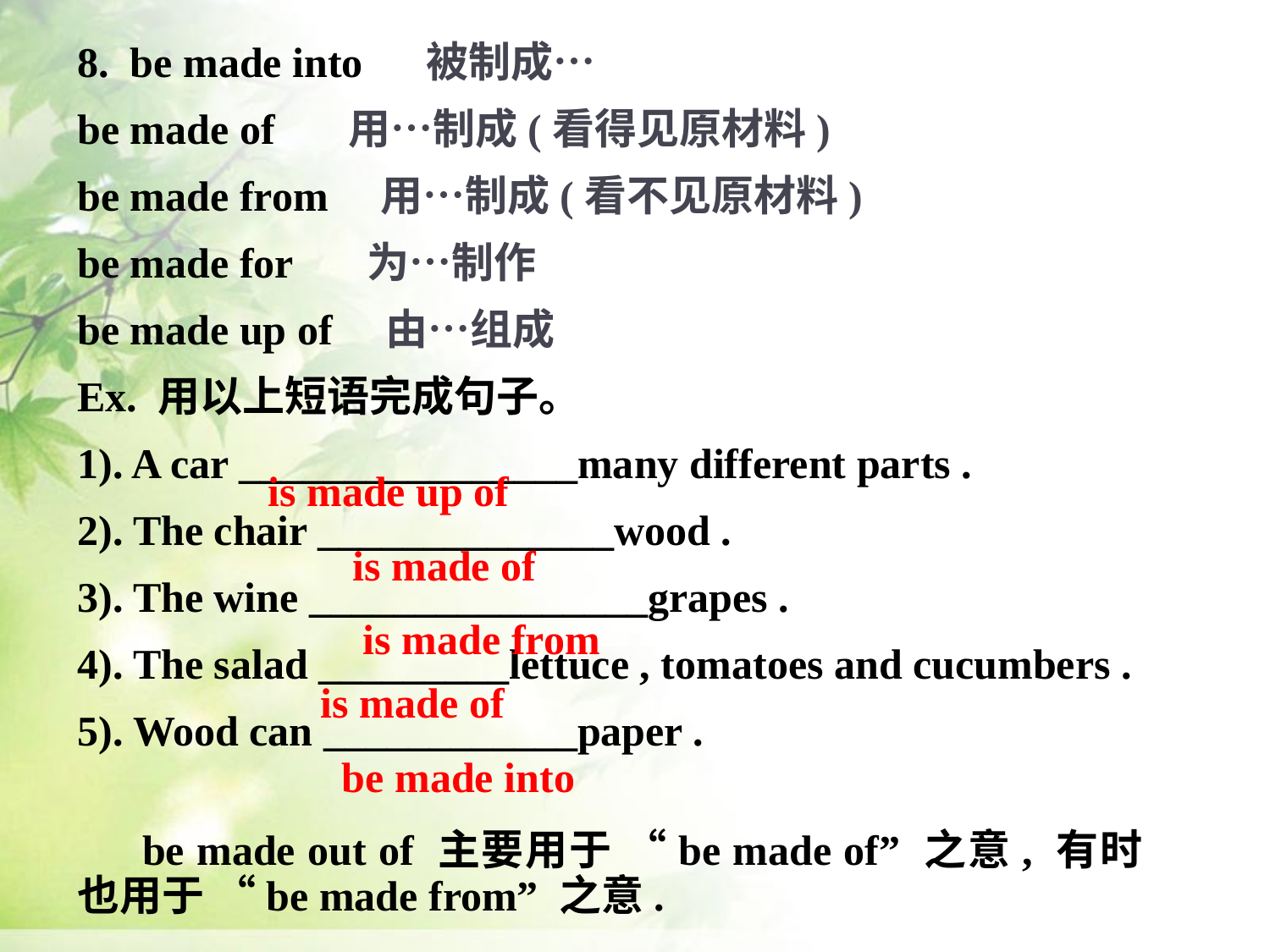

8.  be made into     被制成…
be made of      用…制成(看得见原材料)
be made from    用…制成(看不见原材料)
be made for      为…制作
be made up of    由…组成
Ex. 用以上短语完成句子。
1). A car ________________many different parts .
2). The chair ______________wood .
3). The wine ________________grapes .
4). The salad _________lettuce , tomatoes and cucumbers .
5). Wood can ____________paper .
is made up of
is made of
is made from
is made of
be made into
      be made out of 主要用于 “be made of” 之意, 有时也用于 “be made from” 之意.